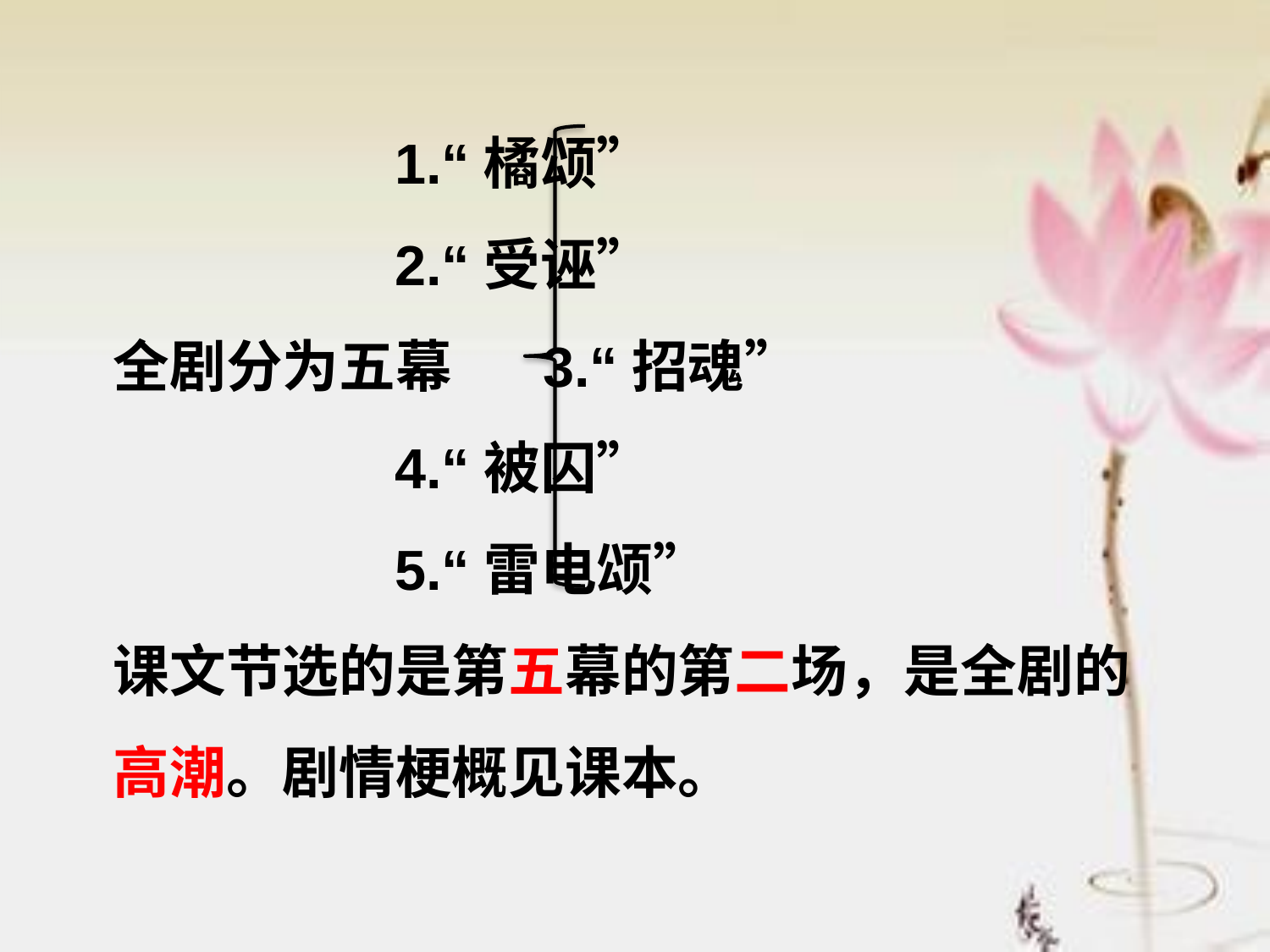

1.“橘颂”
                  2.“受诬”
全剧分为五幕      3.“招魂”
                  4.“被囚”
                  5.“雷电颂”
课文节选的是第五幕的第二场，是全剧的高潮。剧情梗概见课本。